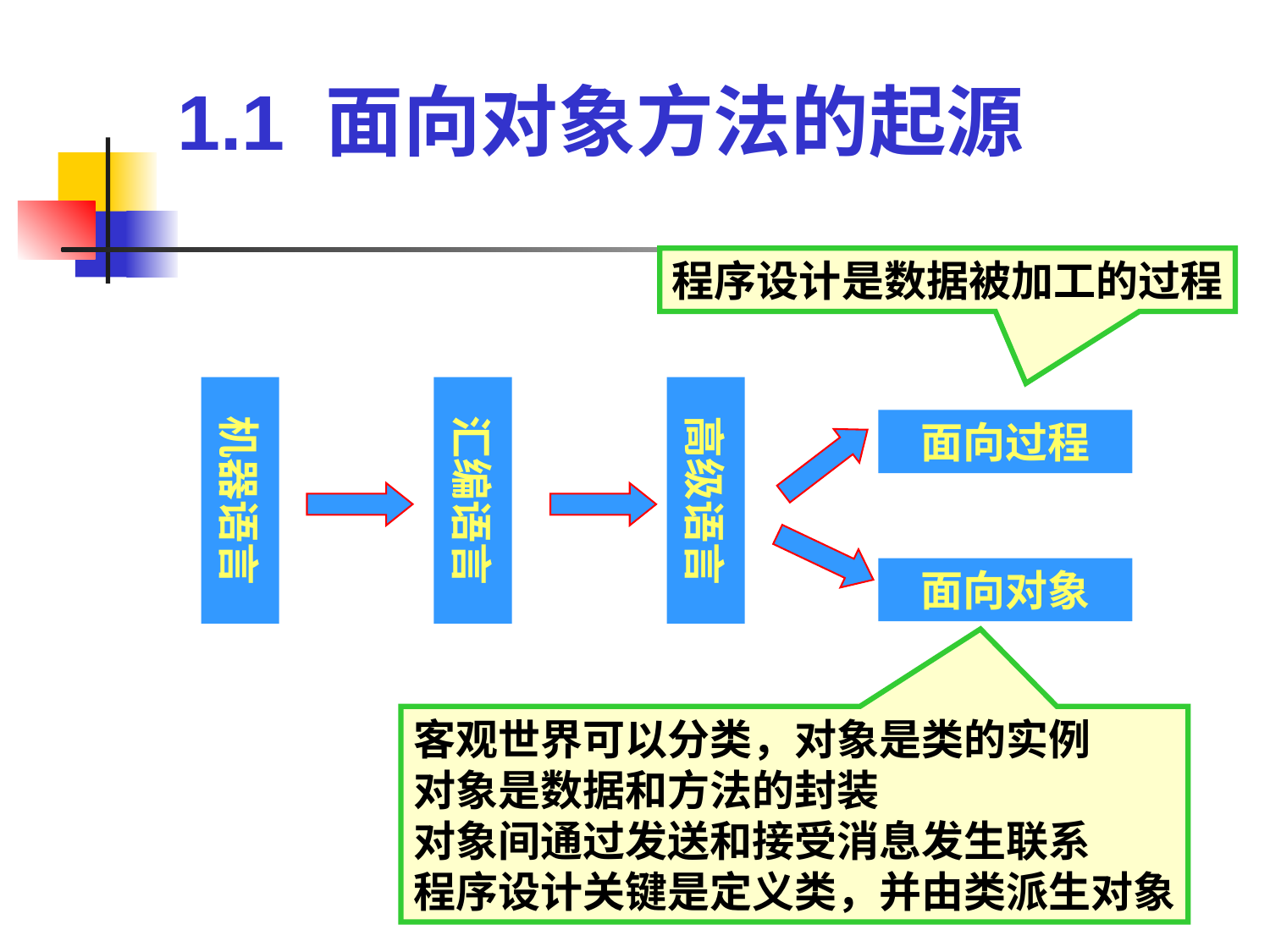

1.1 面向对象方法的起源
程序设计是数据被加工的过程
机器语言
汇编语言
高级语言
面向过程

面向对象
客观世界可以分类，对象是类的实例
对象是数据和方法的封装
对象间通过发送和接受消息发生联系
程序设计关键是定义类，并由类派生对象